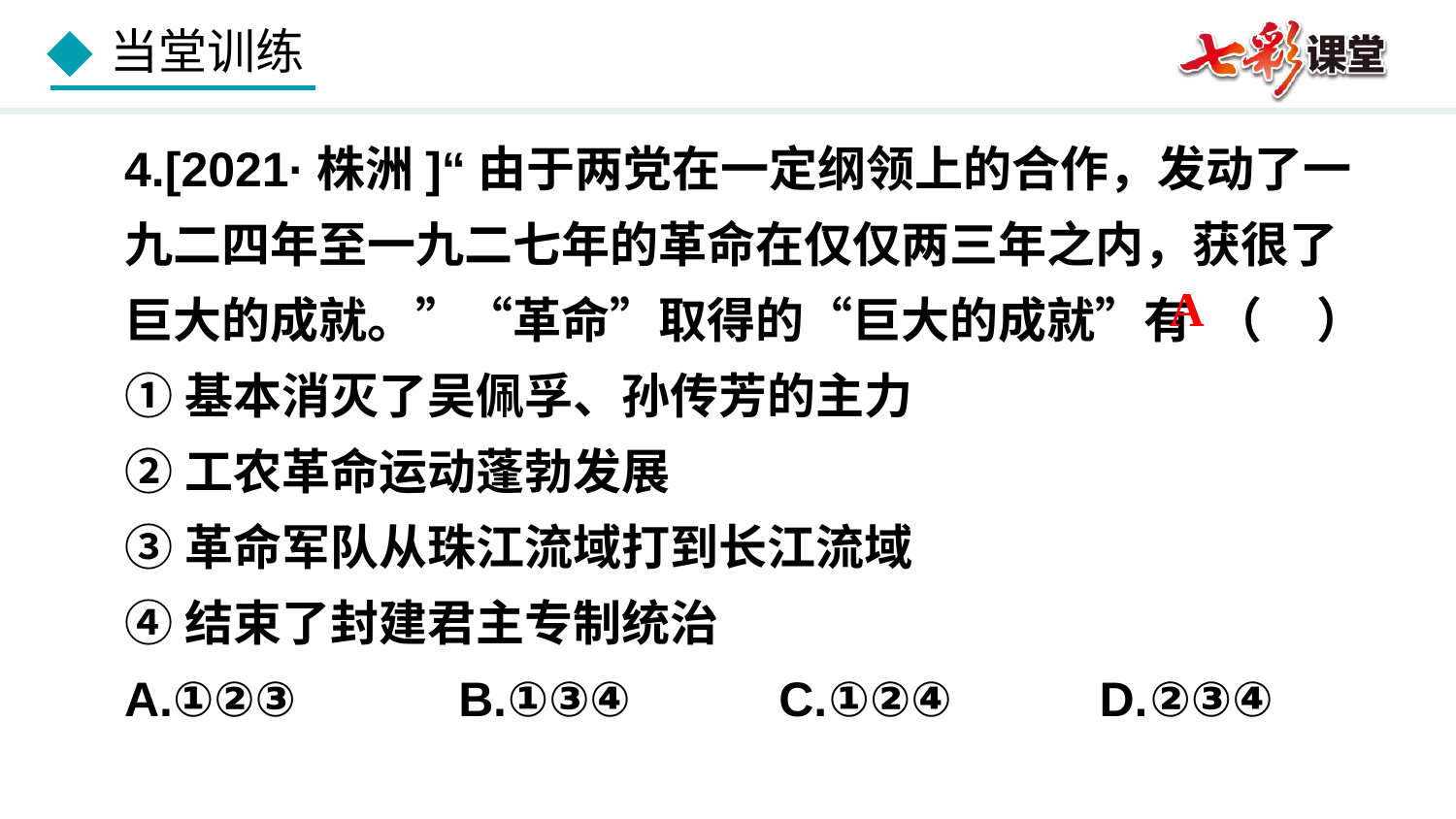

4.[2021·株洲]“由于两党在一定纲领上的合作，发动了一九二四年至一九二七年的革命在仅仅两三年之内，获很了巨大的成就。”“革命”取得的“巨大的成就”有  （     ）
①基本消灭了吴佩孚、孙传芳的主力
②工农革命运动蓬勃发展
③革命军队从珠江流域打到长江流域
④结束了封建君主专制统治
A.①②③            B.①③④           C.①②④           D.②③④
A